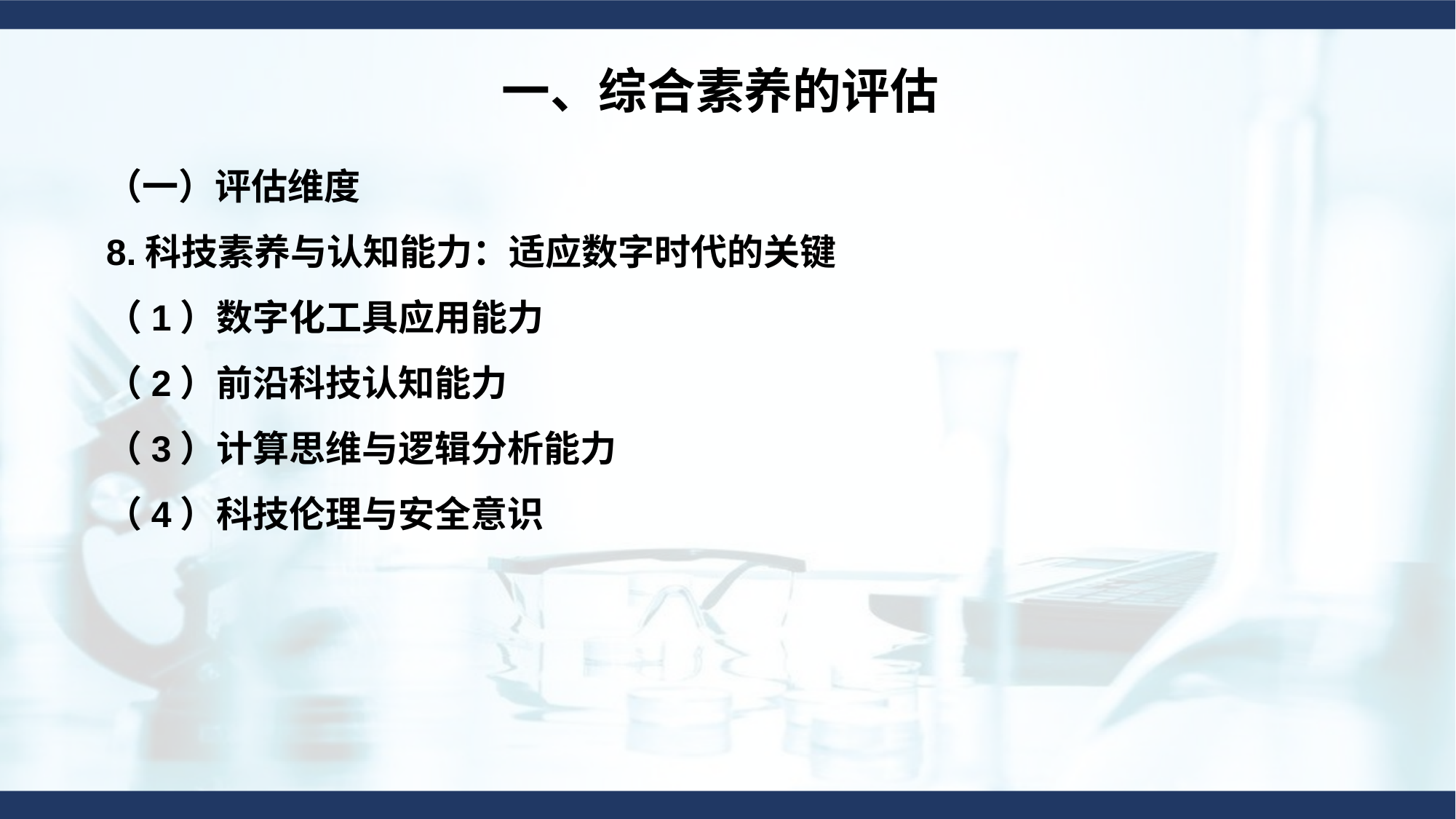

一、综合素养的评估
（一）评估维度
8.科技素养与认知能力：适应数字时代的关键
（1）数字化工具应用能力
（2）前沿科技认知能力
（3）计算思维与逻辑分析能力
（4）科技伦理与安全意识